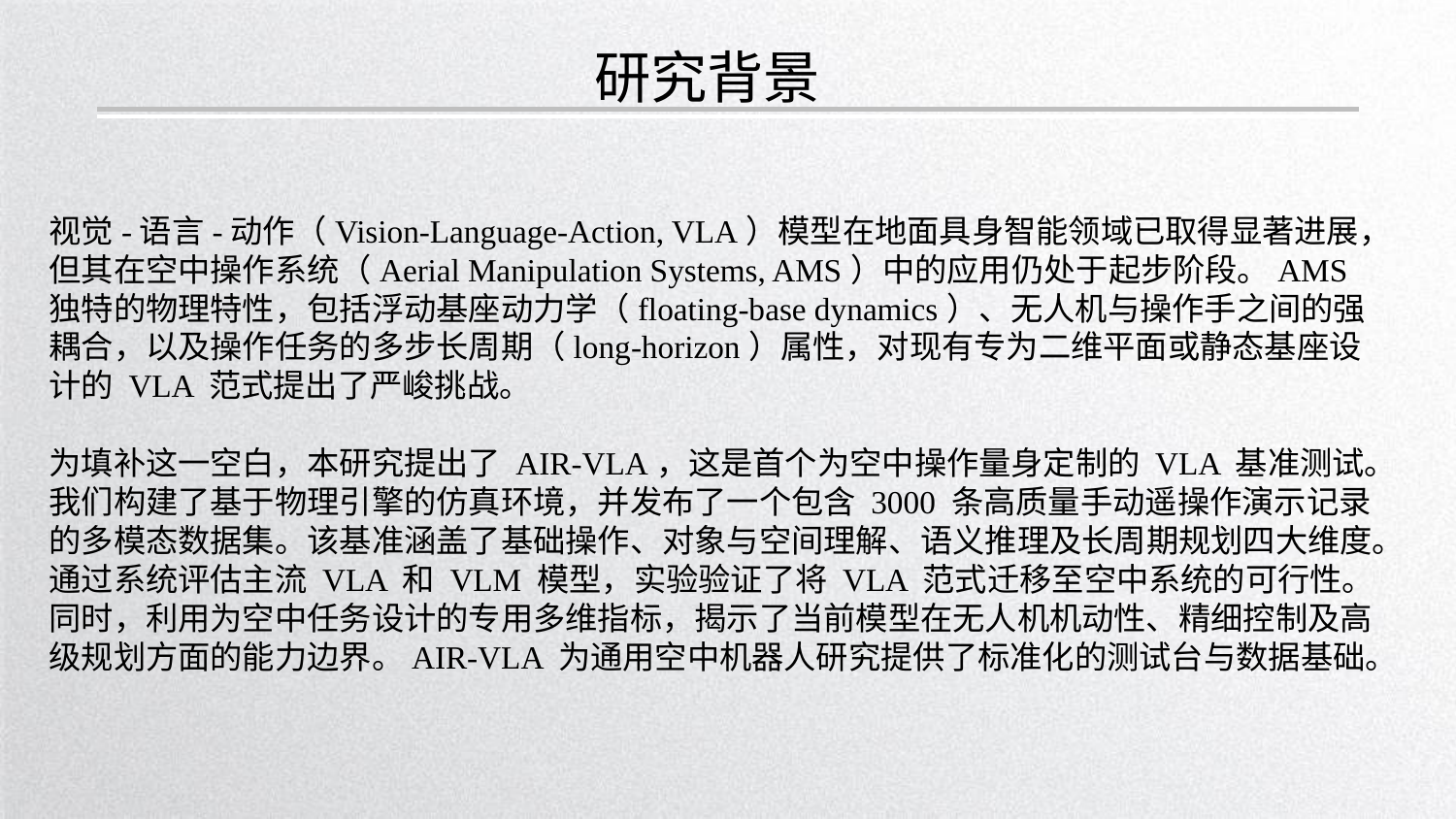

研究背景
视觉-语言-动作（Vision-Language-Action, VLA）模型在地面具身智能领域已取得显著进展，但其在空中操作系统（Aerial Manipulation Systems, AMS）中的应用仍处于起步阶段。AMS 独特的物理特性，包括浮动基座动力学（floating-base dynamics）、无人机与操作手之间的强耦合，以及操作任务的多步长周期（long-horizon）属性，对现有专为二维平面或静态基座设计的 VLA 范式提出了严峻挑战。

为填补这一空白，本研究提出了 AIR-VLA，这是首个为空中操作量身定制的 VLA 基准测试。我们构建了基于物理引擎的仿真环境，并发布了一个包含 3000 条高质量手动遥操作演示记录的多模态数据集。该基准涵盖了基础操作、对象与空间理解、语义推理及长周期规划四大维度。通过系统评估主流 VLA 和 VLM 模型，实验验证了将 VLA 范式迁移至空中系统的可行性。同时，利用为空中任务设计的专用多维指标，揭示了当前模型在无人机机动性、精细控制及高级规划方面的能力边界。AIR-VLA 为通用空中机器人研究提供了标准化的测试台与数据基础。